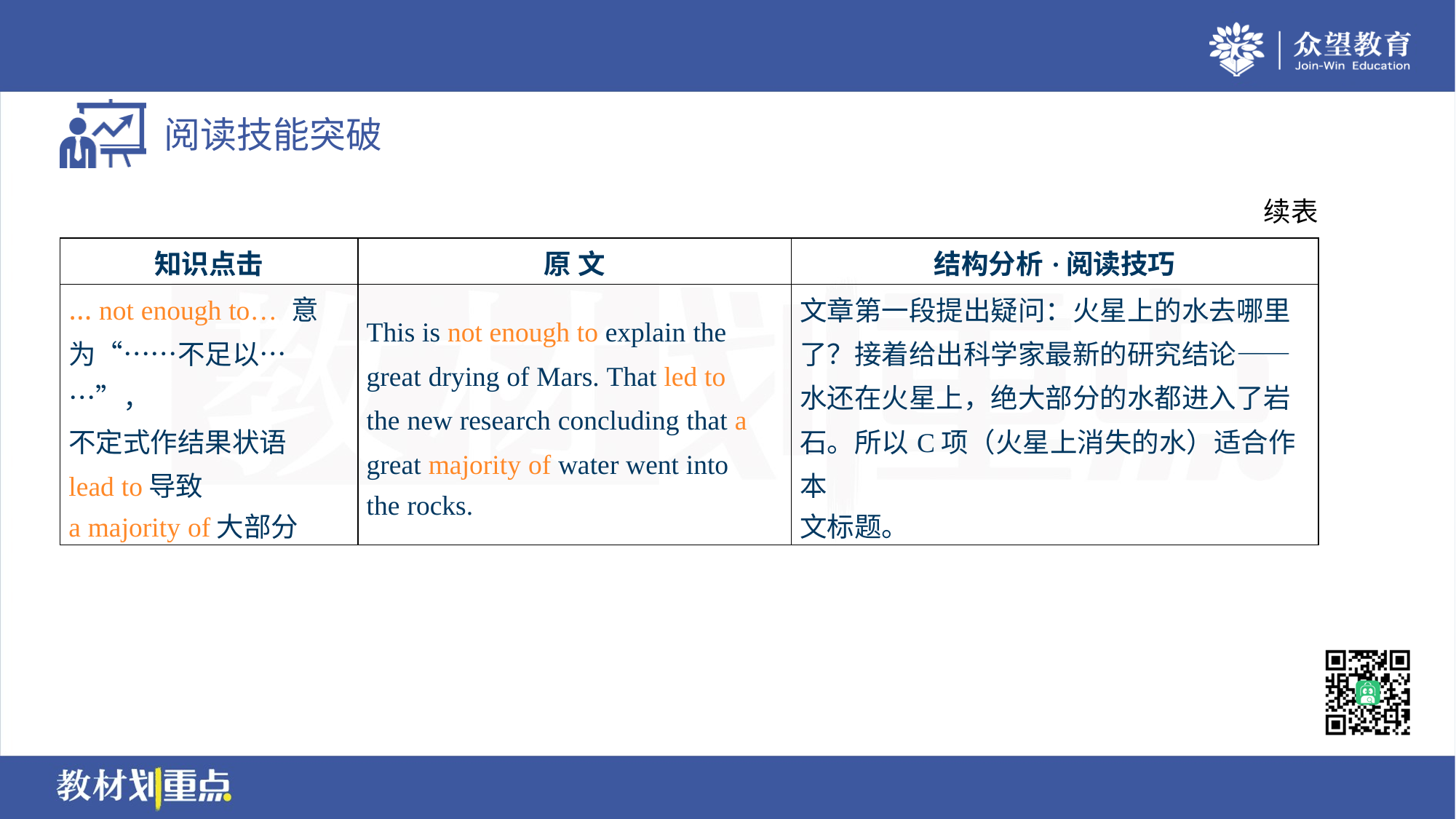

续表
| 知识点击 | 原 文 | 结构分析·阅读技巧 |
| --- | --- | --- |
| … not enough to… 意 为“……不足以……”， 不定式作结果状语 lead to导致 a majority of大部分 | This is not enough to explain the great drying of Mars. That led to the new research concluding that a great majority of water went into the rocks. | 文章第一段提出疑问：火星上的水去哪里 了？接着给出科学家最新的研究结论—— 水还在火星上，绝大部分的水都进入了岩 石。所以C项（火星上消失的水）适合作本 文标题。 |